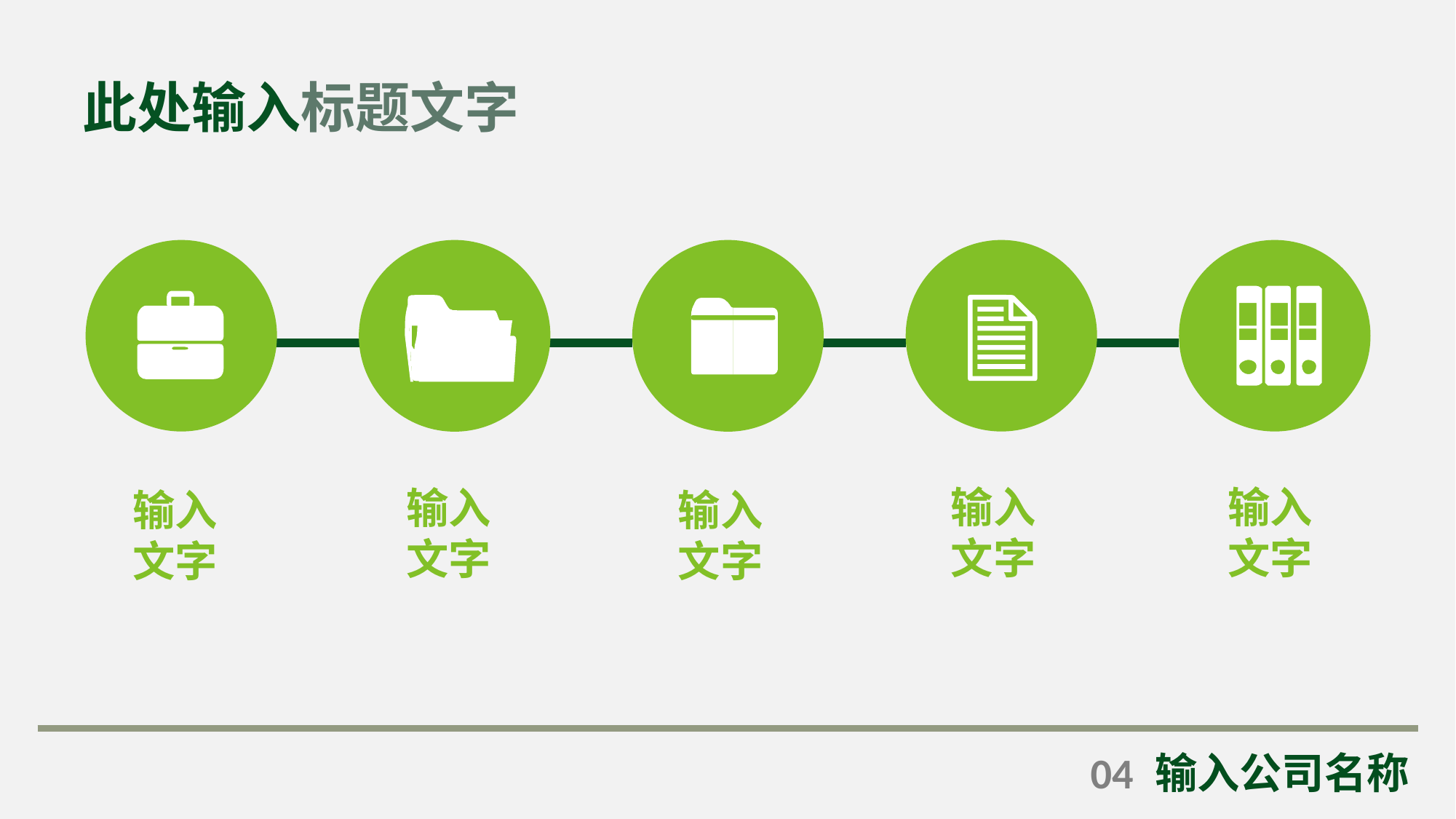

此处输入标题文字

输入
文字

输入
文字

输入
文字

输入
文字

输入
文字
04
输入公司名称